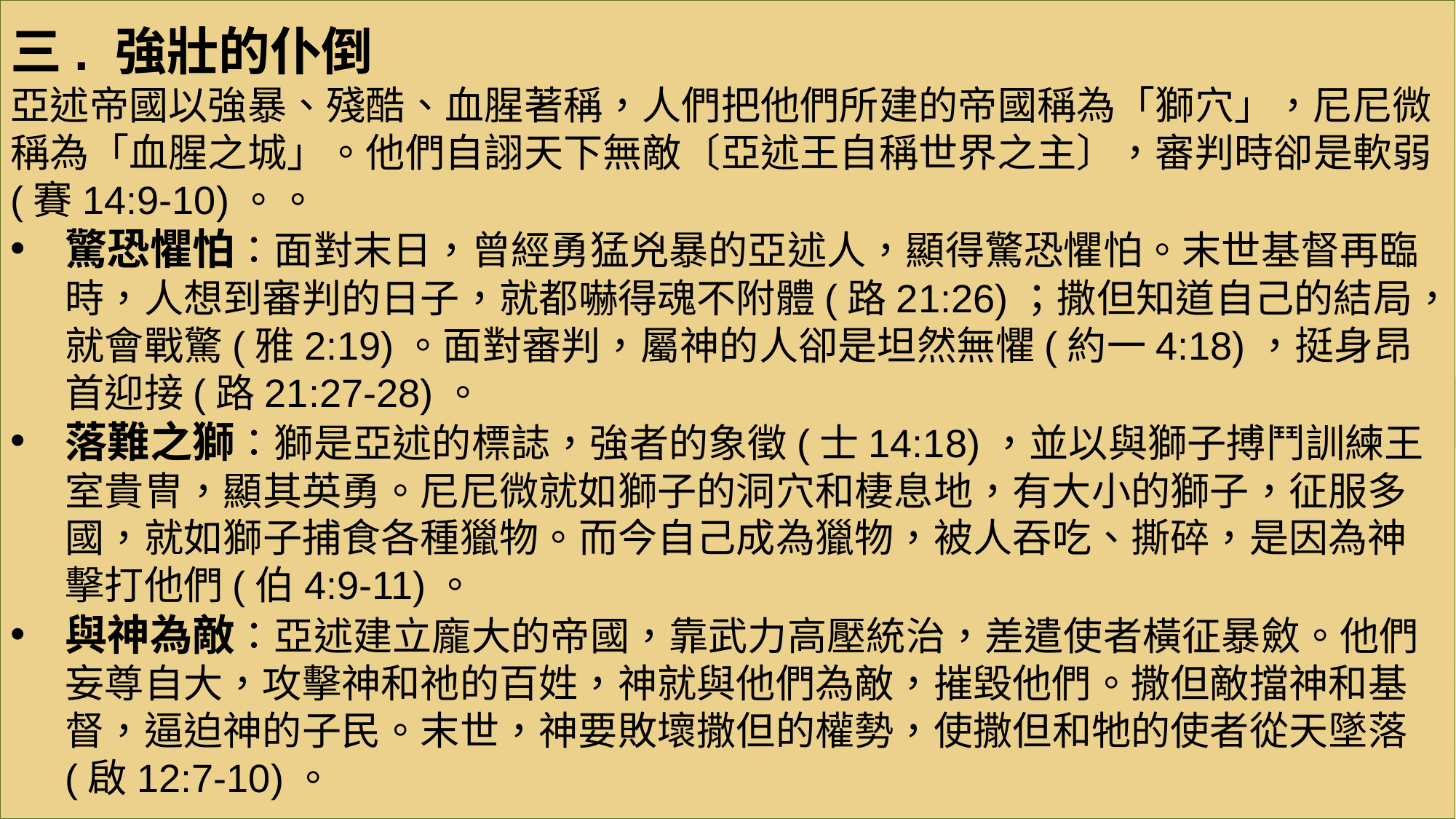

三. 強壯的仆倒
亞述帝國以強暴、殘酷、血腥著稱，人們把他們所建的帝國稱為「獅穴」，尼尼微稱為「血腥之城」。他們自詡天下無敵〔亞述王自稱世界之主〕，審判時卻是軟弱(賽14:9-10)。。
驚恐懼怕：面對末日，曾經勇猛兇暴的亞述人，顯得驚恐懼怕。末世基督再臨時，人想到審判的日子，就都嚇得魂不附體(路21:26)；撒但知道自己的結局，就會戰驚(雅2:19)。面對審判，屬神的人卻是坦然無懼(約一4:18)，挺身昂首迎接(路21:27-28)。
落難之獅：獅是亞述的標誌，強者的象徵(士14:18)，並以與獅子搏鬥訓練王室貴冑，顯其英勇。尼尼微就如獅子的洞穴和棲息地，有大小的獅子，征服多國，就如獅子捕食各種獵物。而今自己成為獵物，被人吞吃、撕碎，是因為神擊打他們(伯4:9-11)。
與神為敵：亞述建立龐大的帝國，靠武力高壓統治，差遣使者橫征暴斂。他們妄尊自大，攻擊神和祂的百姓，神就與他們為敵，摧毀他們。撒但敵擋神和基督，逼迫神的子民。末世，神要敗壞撒但的權勢，使撒但和牠的使者從天墜落(啟12:7-10)。
#